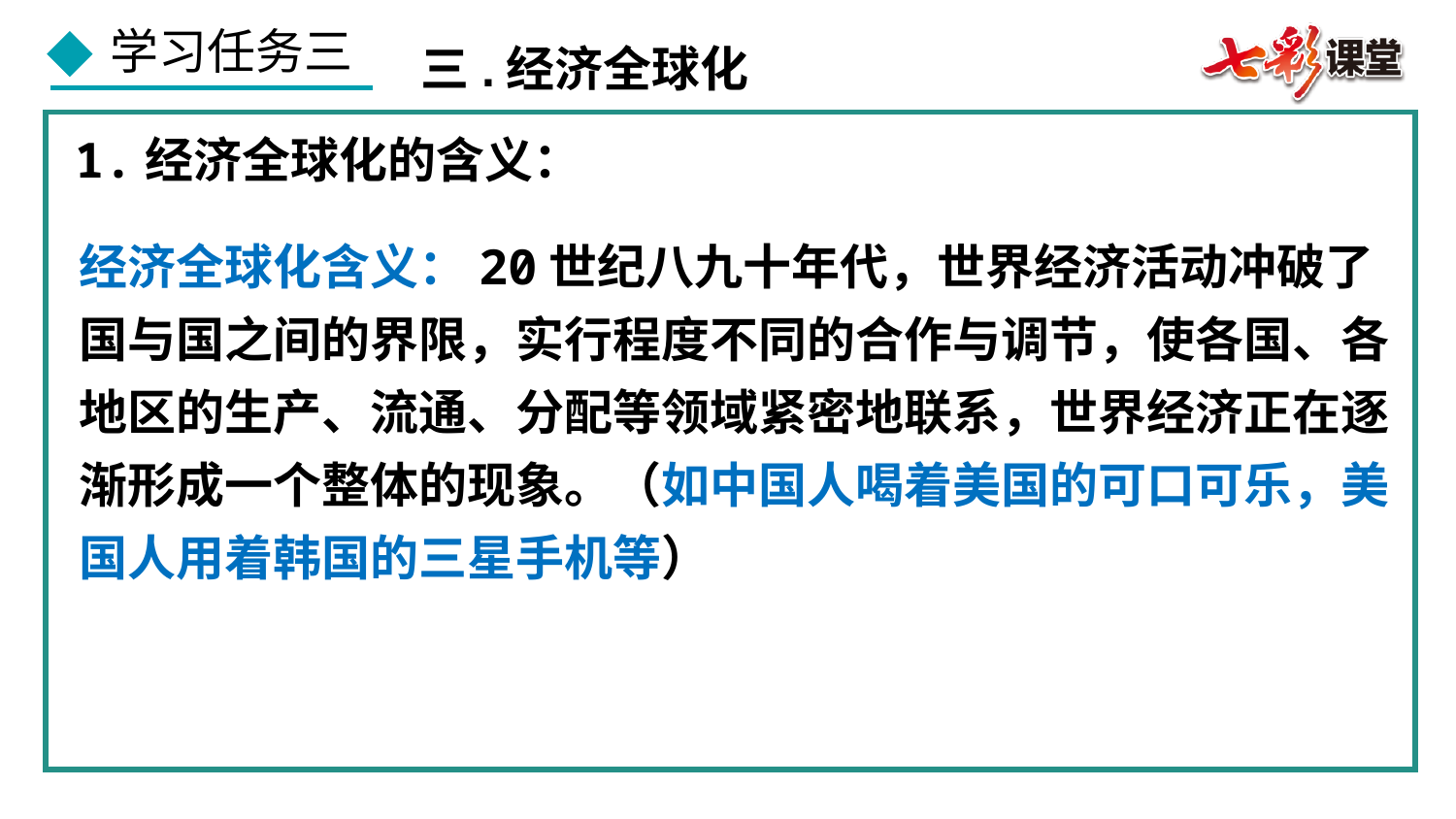

三.经济全球化

1.经济全球化的含义：
经济全球化含义：20世纪八九十年代，世界经济活动冲破了国与国之间的界限，实行程度不同的合作与调节，使各国、各地区的生产、流通、分配等领域紧密地联系，世界经济正在逐渐形成一个整体的现象。（如中国人喝着美国的可口可乐，美国人用着韩国的三星手机等）